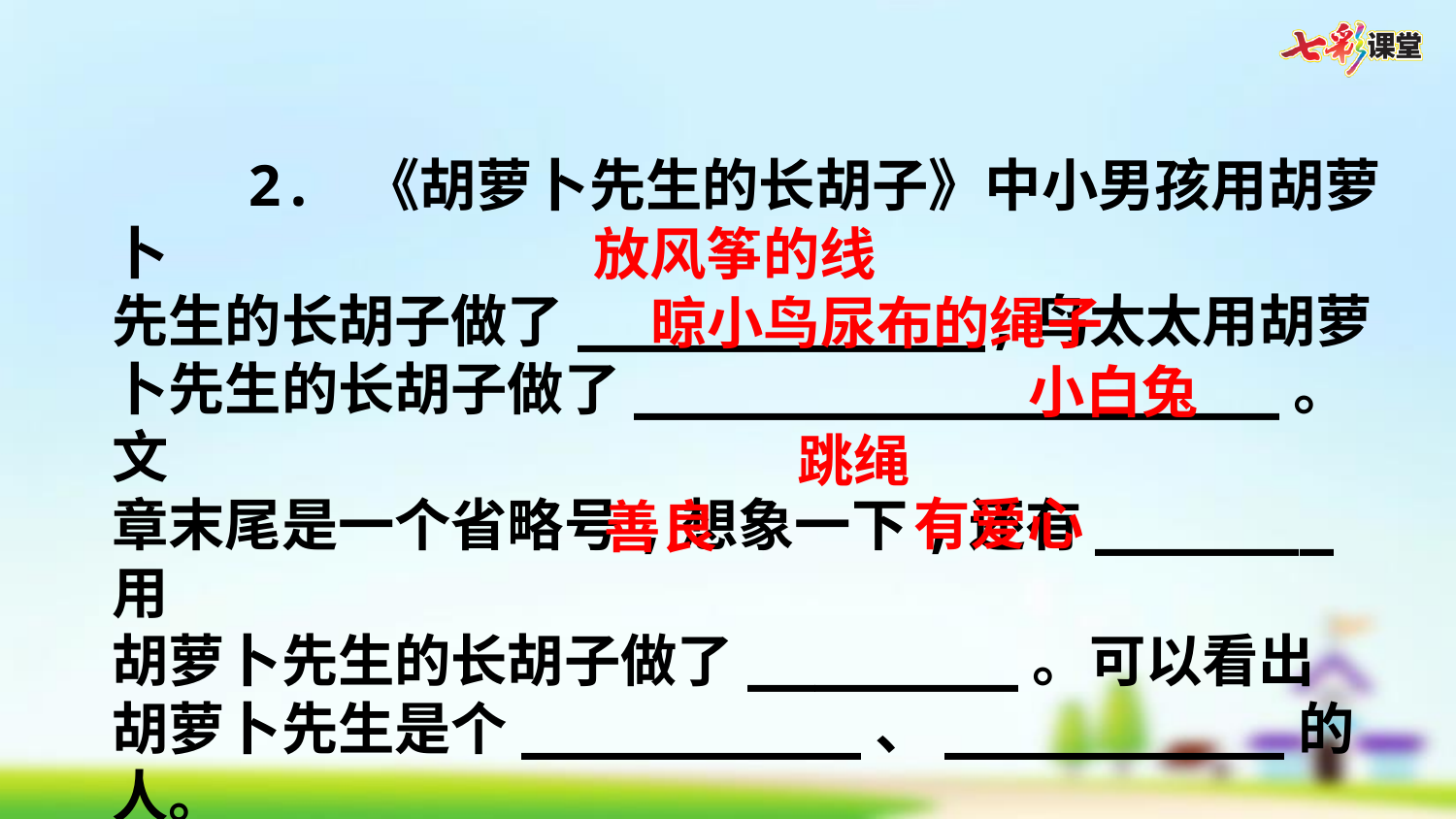

2. 《胡萝卜先生的长胡子》中小男孩用胡萝卜
先生的长胡子做了____________,鸟太太用胡萝
卜先生的长胡子做了___________________。文
章末尾是一个省略号,想象一下,还有_______用
胡萝卜先生的长胡子做了________。可以看出
胡萝卜先生是个__________、__________的人。
放风筝的线
晾小鸟尿布的绳子
小白兔
跳绳
有爱心
善良